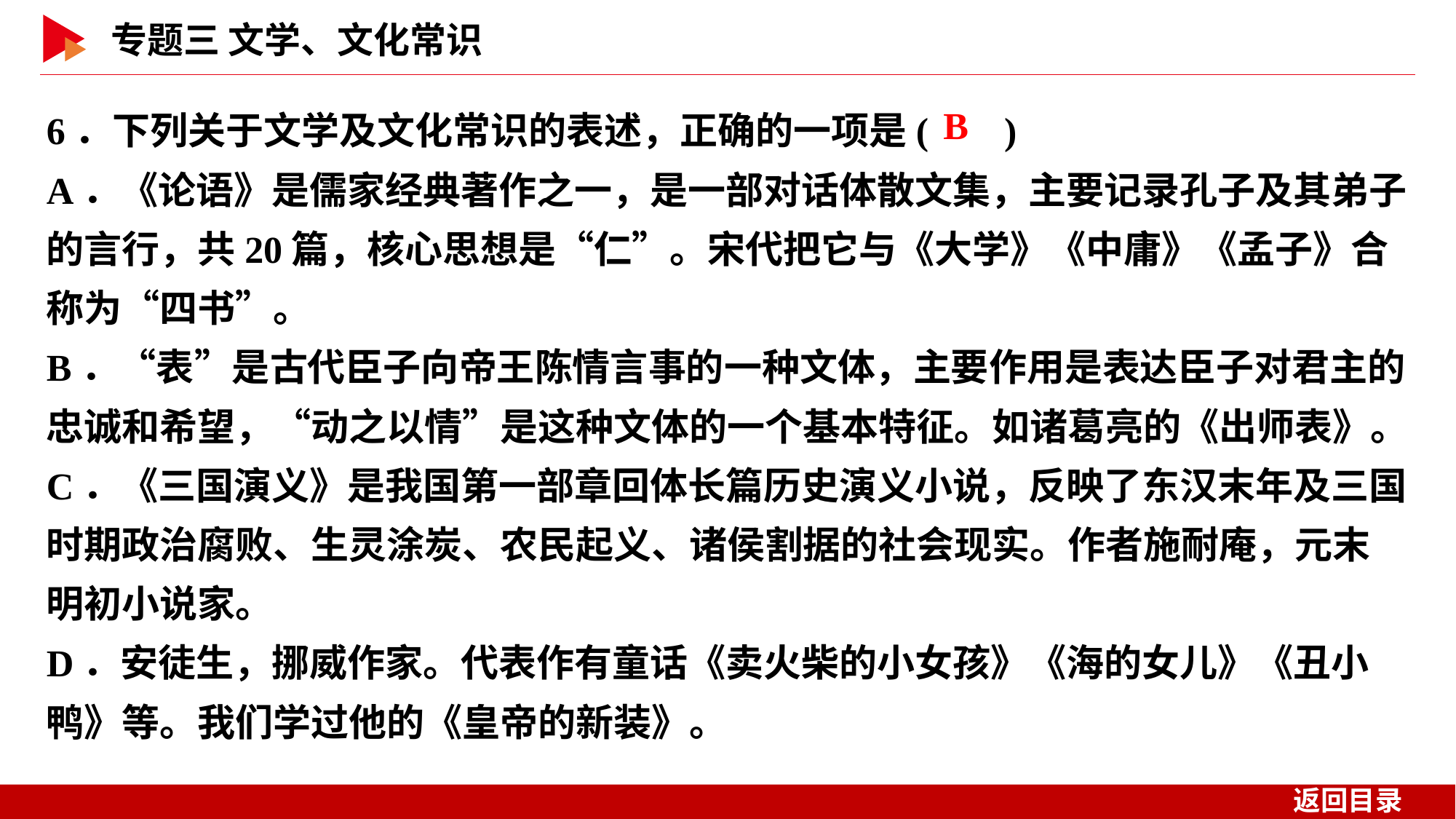

6．下列关于文学及文化常识的表述，正确的一项是(        )
A．《论语》是儒家经典著作之一，是一部对话体散文集，主要记录孔子及其弟子的言行，共20篇，核心思想是“仁”。宋代把它与《大学》《中庸》《孟子》合称为“四书”。
B．“表”是古代臣子向帝王陈情言事的一种文体，主要作用是表达臣子对君主的忠诚和希望，“动之以情”是这种文体的一个基本特征。如诸葛亮的《出师表》。
C．《三国演义》是我国第一部章回体长篇历史演义小说，反映了东汉末年及三国时期政治腐败、生灵涂炭、农民起义、诸侯割据的社会现实。作者施耐庵，元末明初小说家。
D．安徒生，挪威作家。代表作有童话《卖火柴的小女孩》《海的女儿》《丑小鸭》等。我们学过他的《皇帝的新装》。
   B